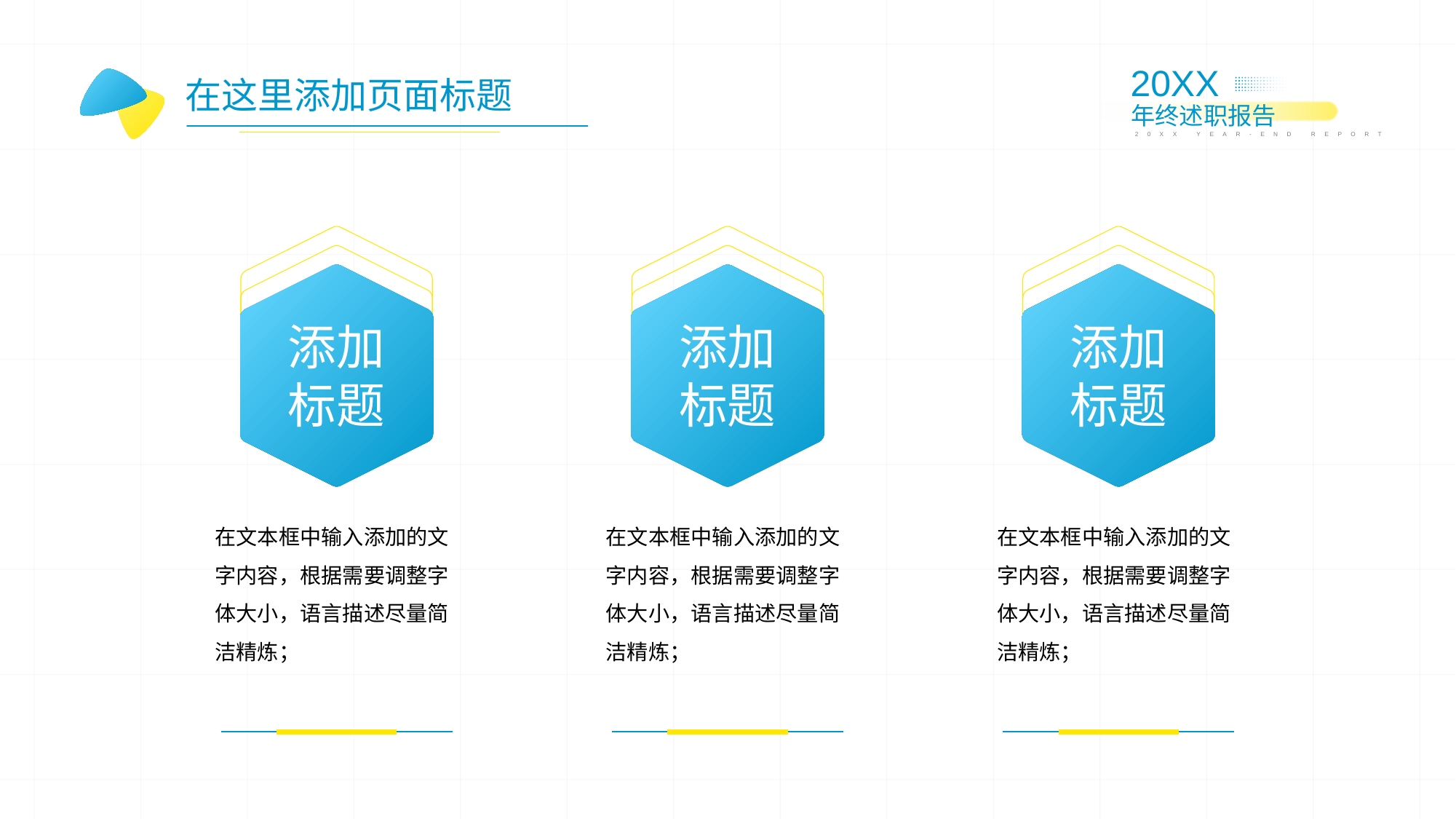

在这里添加页面标题

添加
标题
在文本框中输入添加的文字内容，根据需要调整字体大小，语言描述尽量简洁精炼；

添加
标题
在文本框中输入添加的文字内容，根据需要调整字体大小，语言描述尽量简洁精炼；

添加
标题
在文本框中输入添加的文字内容，根据需要调整字体大小，语言描述尽量简洁精炼；